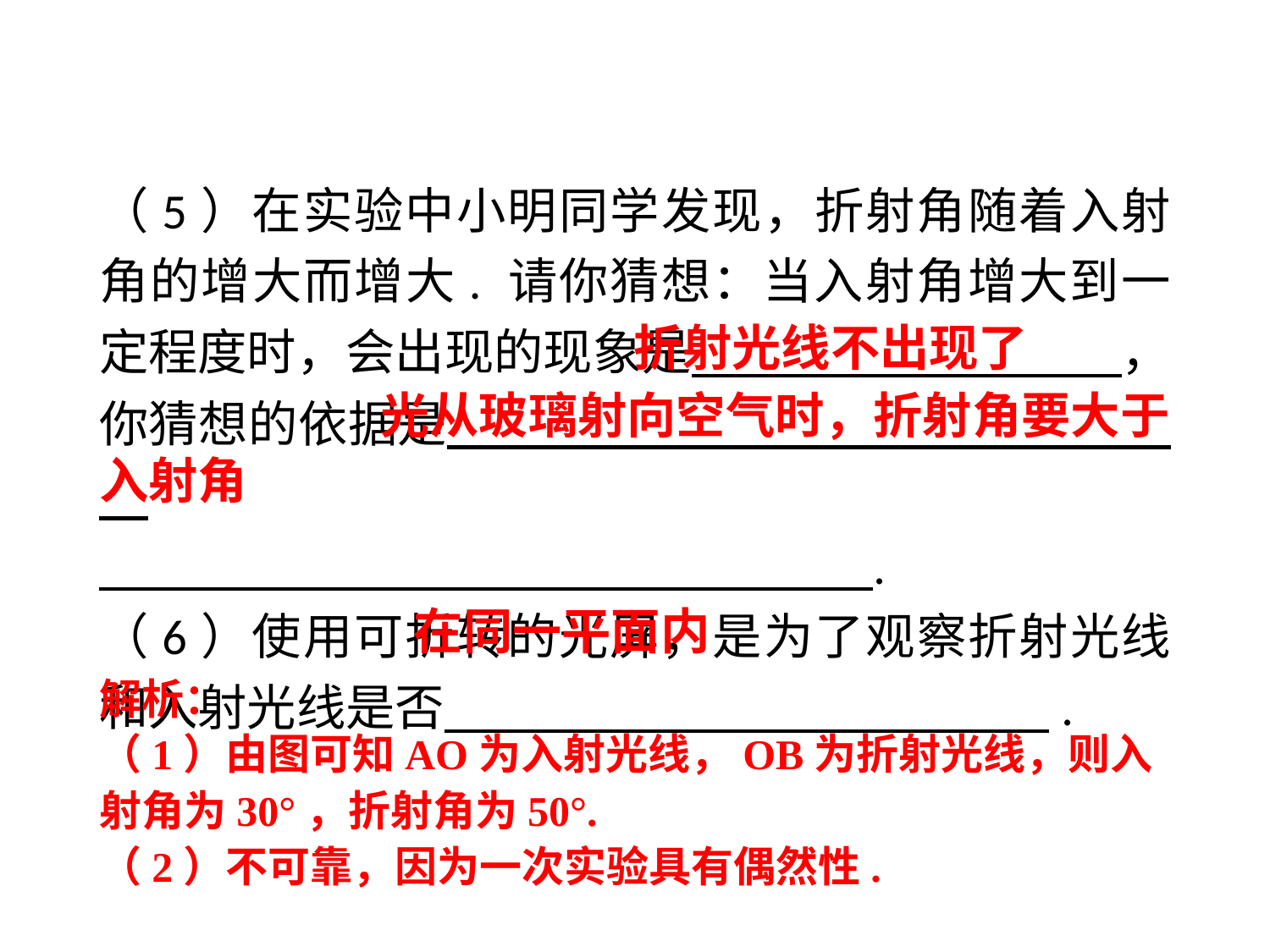

（5）在实验中小明同学发现，折射角随着入射角的增大而增大. 请你猜想：当入射角增大到一定程度时，会出现的现象是　                              　，你猜想的依据是                                                   　         　.
                                                                     .
（6）使用可折转的光屏，是为了观察折射光线和入射光线是否　                                              　.
折射光线不出现了
                        光从玻璃射向空气时，折射角要大于入射角
在同一平面内
解析：
（1）由图可知AO为入射光线，OB为折射光线，则入射角为30°，折射角为50°.
（2）不可靠，因为一次实验具有偶然性.